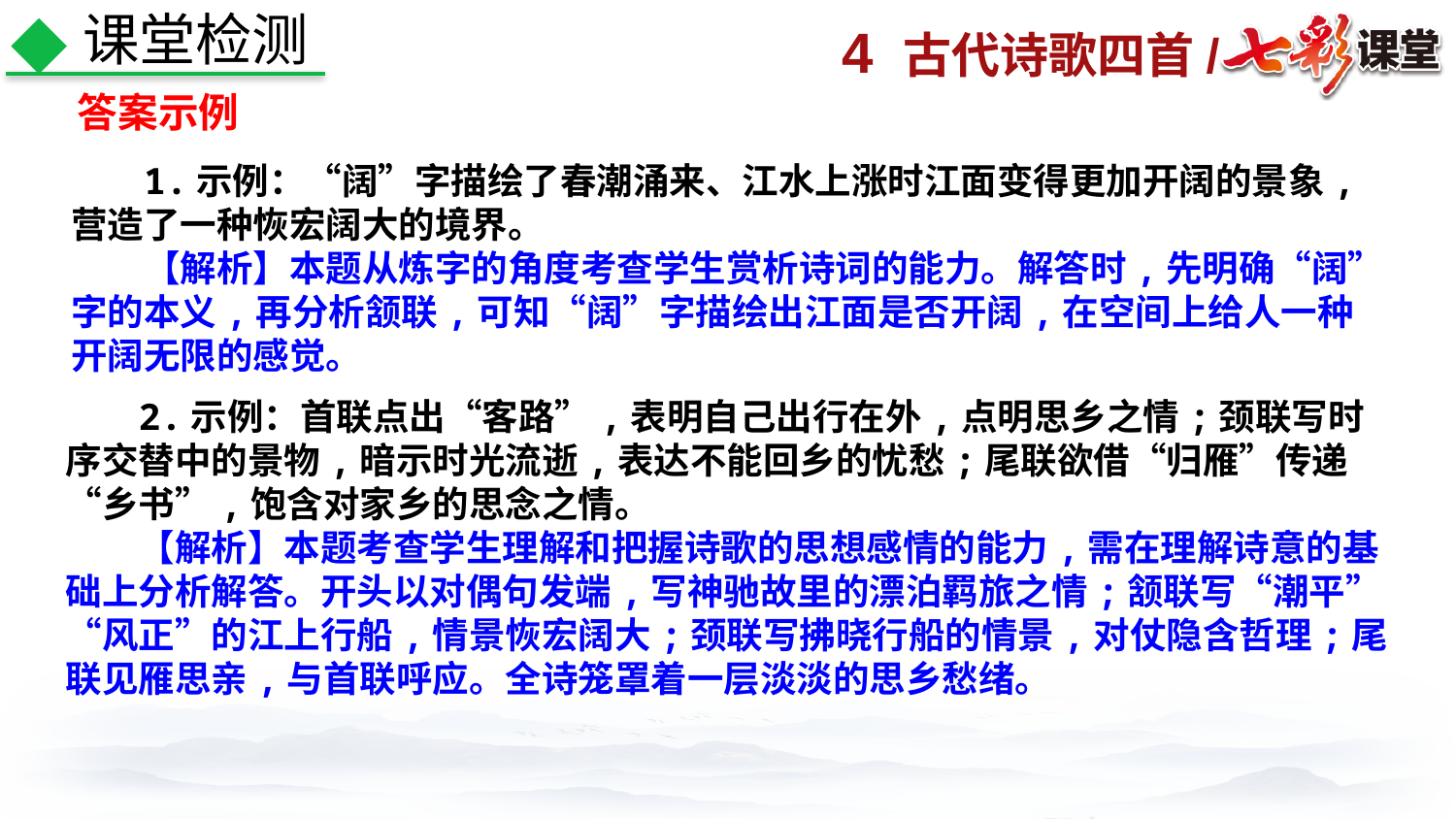

课堂检测

答案示例
1.示例：“阔”字描绘了春潮涌来、江水上涨时江面变得更加开阔的景象,营造了一种恢宏阔大的境界。
【解析】本题从炼字的角度考查学生赏析诗词的能力。解答时,先明确“阔”字的本义,再分析颔联,可知“阔”字描绘出江面是否开阔,在空间上给人一种开阔无限的感觉。
2.示例：首联点出“客路”,表明自己出行在外,点明思乡之情;颈联写时序交替中的景物,暗示时光流逝,表达不能回乡的忧愁;尾联欲借“归雁”传递“乡书”,饱含对家乡的思念之情。
【解析】本题考查学生理解和把握诗歌的思想感情的能力,需在理解诗意的基础上分析解答。开头以对偶句发端,写神驰故里的漂泊羁旅之情;颔联写“潮平” “风正”的江上行船,情景恢宏阔大;颈联写拂晓行船的情景,对仗隐含哲理;尾联见雁思亲,与首联呼应。全诗笼罩着一层淡淡的思乡愁绪。